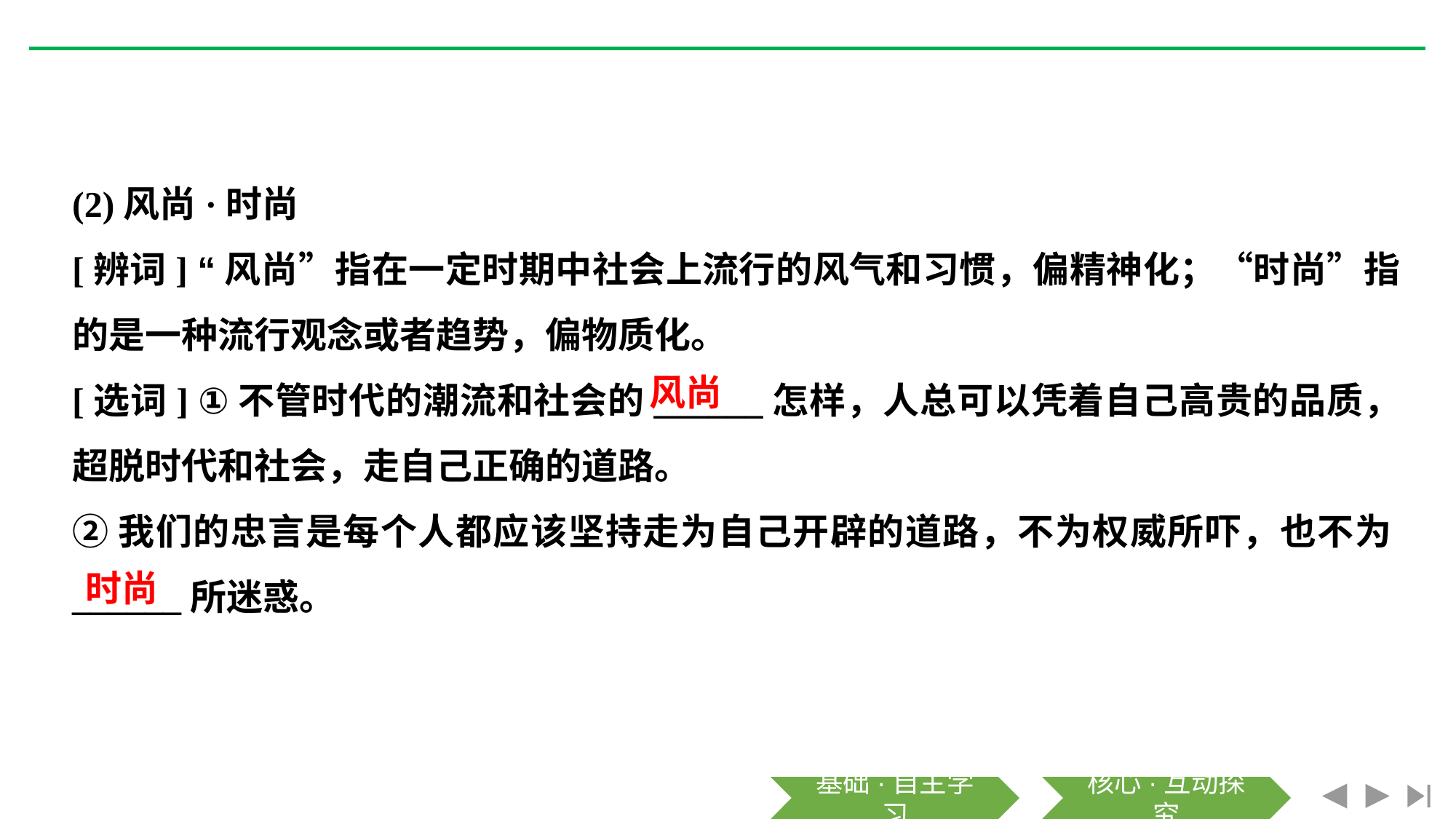

(2)风尚·时尚
[辨词] “风尚”指在一定时期中社会上流行的风气和习惯，偏精神化；“时尚”指的是一种流行观念或者趋势，偏物质化。
[选词] ①不管时代的潮流和社会的______怎样，人总可以凭着自己高贵的品质，超脱时代和社会，走自己正确的道路。
②我们的忠言是每个人都应该坚持走为自己开辟的道路，不为权威所吓，也不为______所迷惑。
风尚
时尚